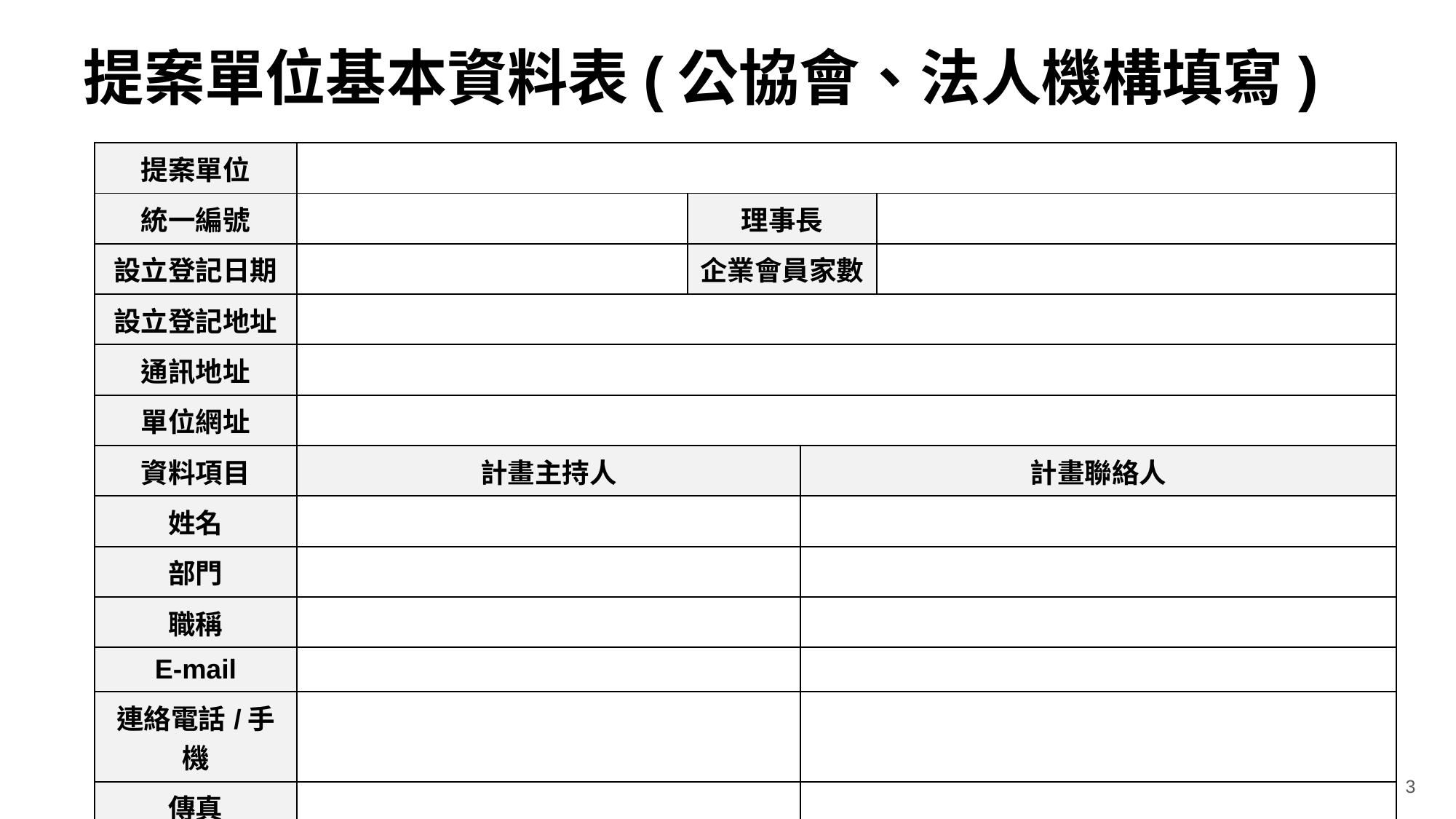

# 提案單位基本資料表(公協會、法人機構填寫)
| 提案單位 |  |  |  |  |
| --- | --- | --- | --- | --- |
| 統一編號 |  | 理事長 | 理事長 |  |
| 設立登記日期 |  | 企業會員家數 |  |  |
| 設立登記地址 |  |  |  |  |
| 通訊地址 |  |  |  |  |
| 單位網址 |  |  |  |  |
| 資料項目 | 計畫主持人 |  | 計畫聯絡人 |  |
| 姓名 |  |  |  |  |
| 部門 |  |  |  |  |
| 職稱 |  |  |  |  |
| E-mail |  |  |  |  |
| 連絡電話/手機 |  |  |  |  |
| 傳真 |  |  |  |  |